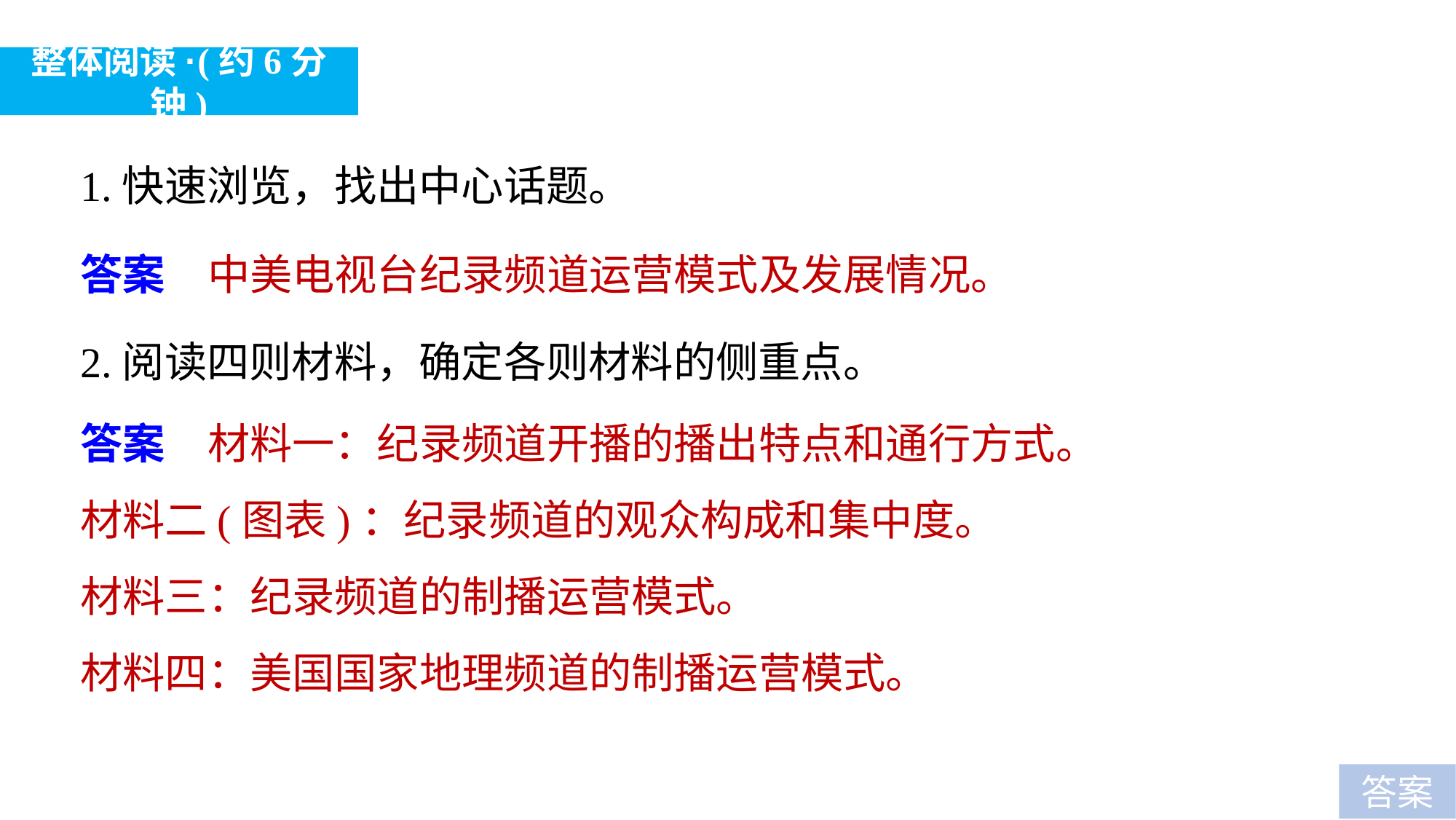

整体阅读·(约6分钟)
1.快速浏览，找出中心话题。
答案　中美电视台纪录频道运营模式及发展情况。
2.阅读四则材料，确定各则材料的侧重点。
答案　材料一：纪录频道开播的播出特点和通行方式。
材料二(图表)：纪录频道的观众构成和集中度。
材料三：纪录频道的制播运营模式。
材料四：美国国家地理频道的制播运营模式。
答案